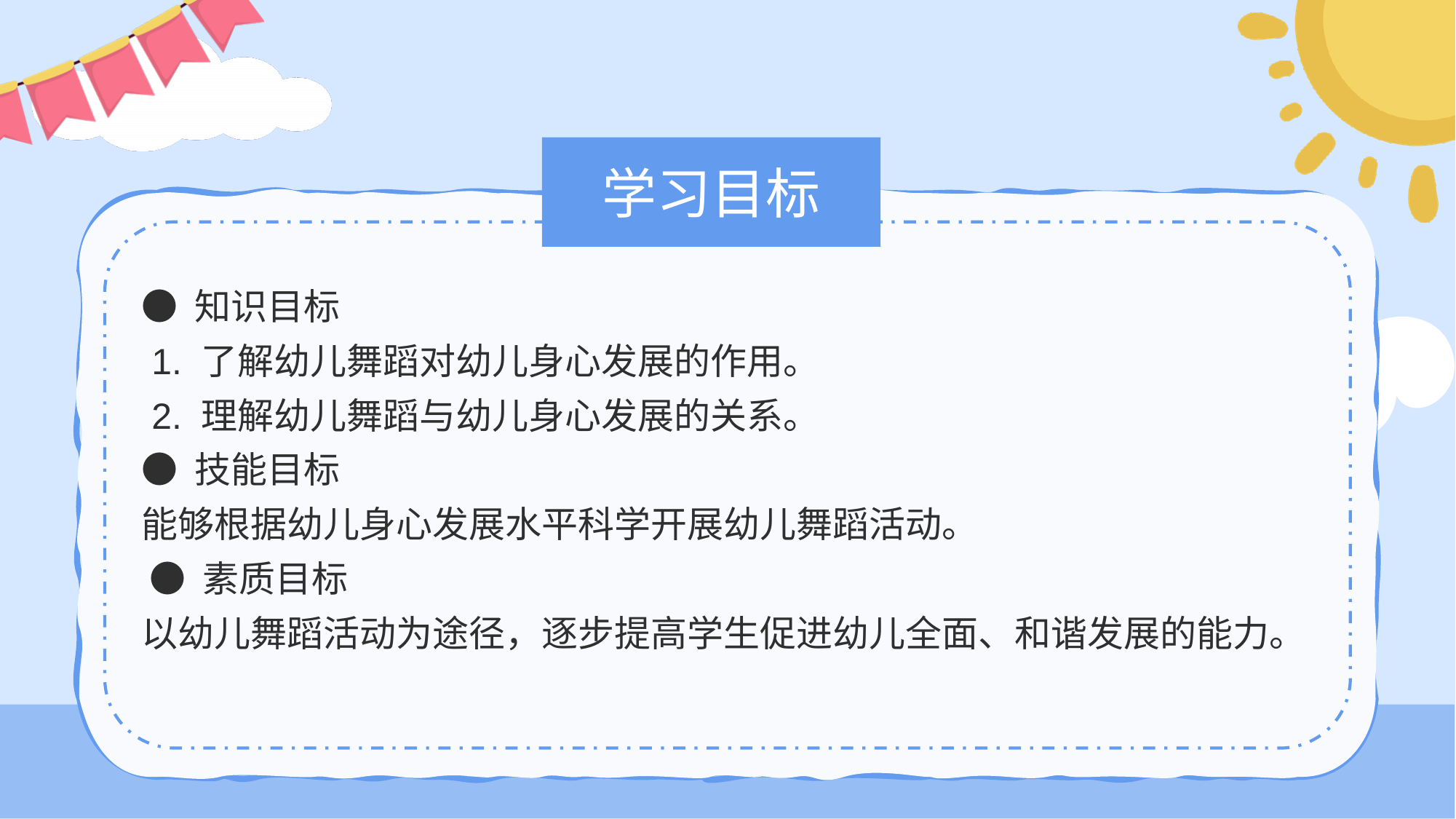

# 学习目标
● 知识目标
 1. 了解幼儿舞蹈对幼儿身心发展的作用。
 2. 理解幼儿舞蹈与幼儿身心发展的关系。
● 技能目标
能够根据幼儿身心发展水平科学开展幼儿舞蹈活动。
 ● 素质目标
以幼儿舞蹈活动为途径，逐步提高学生促进幼儿全面、和谐发展的能力。